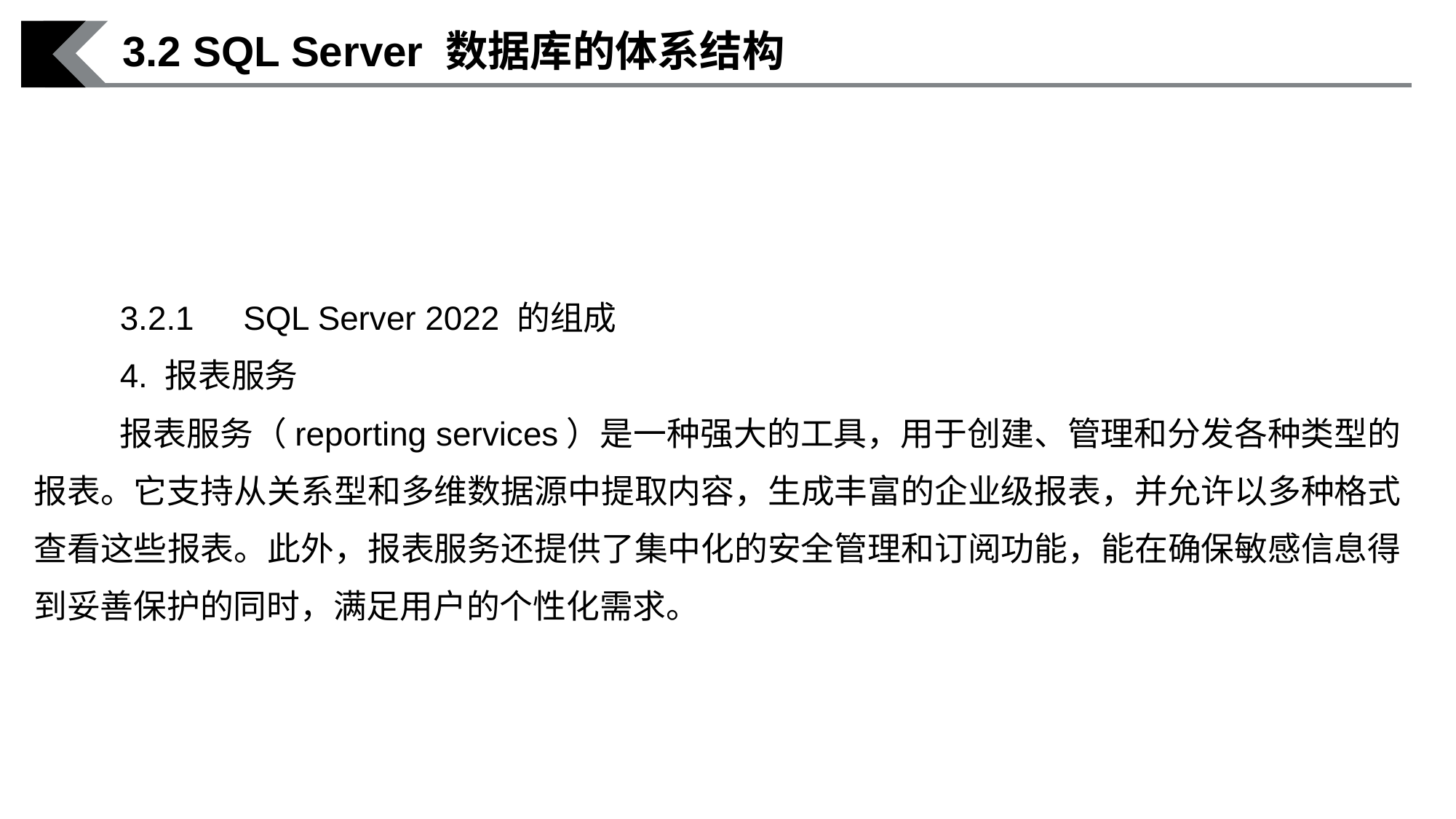

3.2 SQL Server 数据库的体系结构
3.2.1　SQL Server 2022 的组成
4. 报表服务
报表服务（reporting services）是一种强大的工具，用于创建、管理和分发各种类型的报表。它支持从关系型和多维数据源中提取内容，生成丰富的企业级报表，并允许以多种格式查看这些报表。此外，报表服务还提供了集中化的安全管理和订阅功能，能在确保敏感信息得到妥善保护的同时，满足用户的个性化需求。